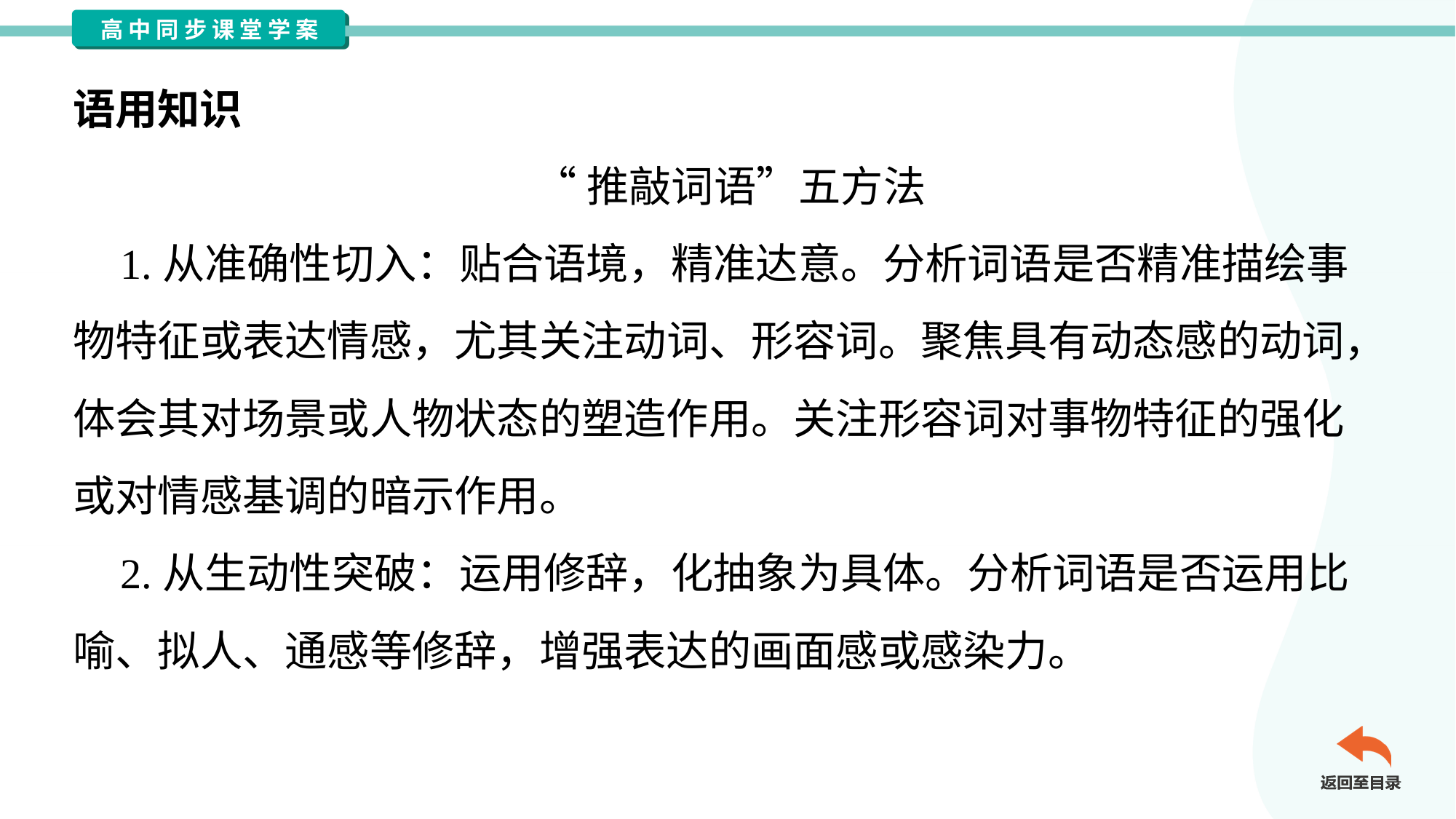

语用知识
“推敲词语”五方法
    1.从准确性切入：贴合语境，精准达意。分析词语是否精准描绘事
物特征或表达情感，尤其关注动词、形容词。聚焦具有动态感的动词，
体会其对场景或人物状态的塑造作用。关注形容词对事物特征的强化
或对情感基调的暗示作用。
    2.从生动性突破：运用修辞，化抽象为具体。分析词语是否运用比
喻、拟人、通感等修辞，增强表达的画面感或感染力。